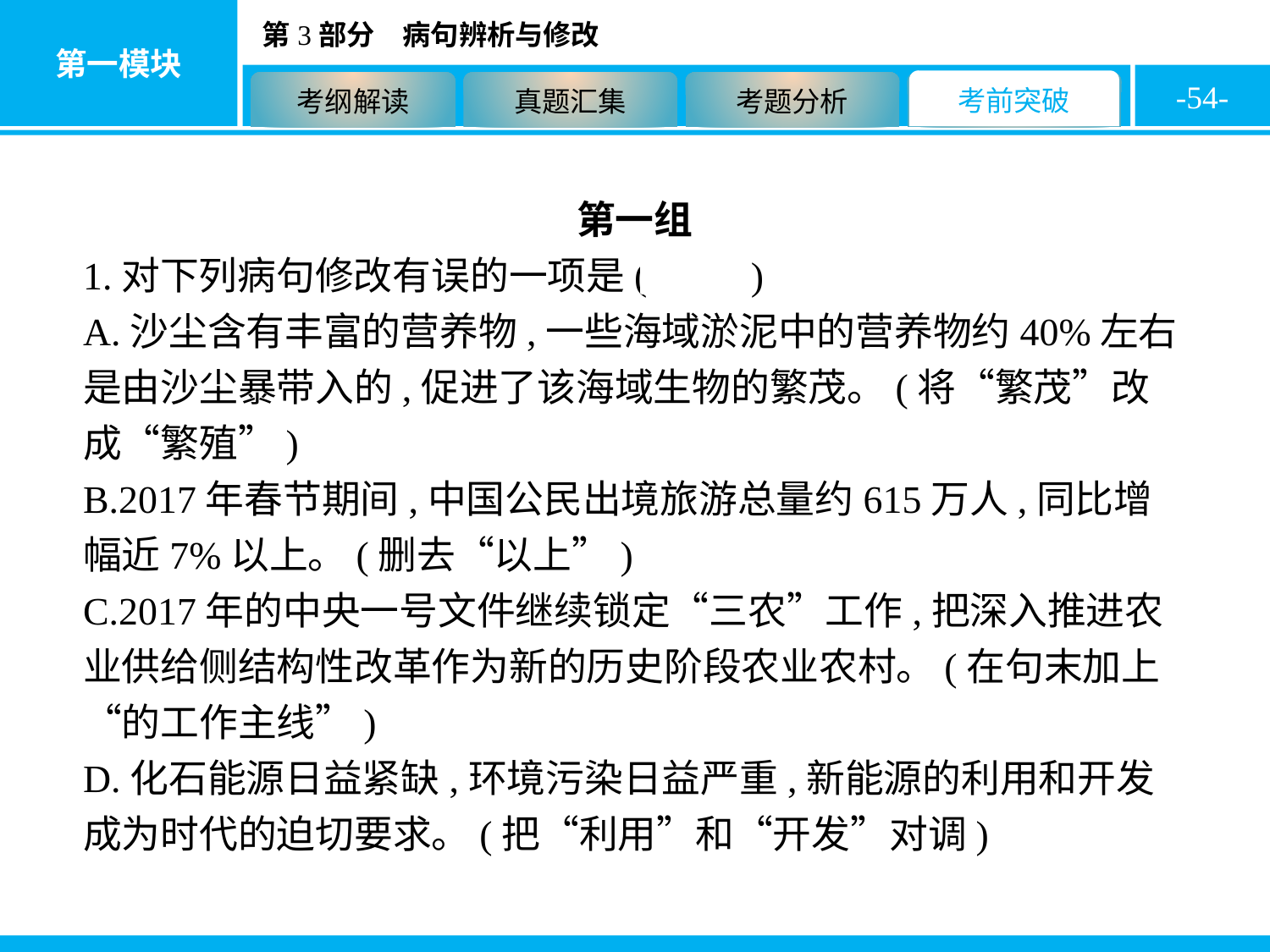

-54-
第一组
1.对下列病句修改有误的一项是(    A    )
A.沙尘含有丰富的营养物,一些海域淤泥中的营养物约40%左右是由沙尘暴带入的,促进了该海域生物的繁茂。(将“繁茂”改成“繁殖”)
B.2017年春节期间,中国公民出境旅游总量约615万人,同比增幅近7%以上。(删去“以上”)
C.2017年的中央一号文件继续锁定“三农”工作,把深入推进农业供给侧结构性改革作为新的历史阶段农业农村。(在句末加上“的工作主线”)
D.化石能源日益紧缺,环境污染日益严重,新能源的利用和开发成为时代的迫切要求。(把“利用”和“开发”对调)